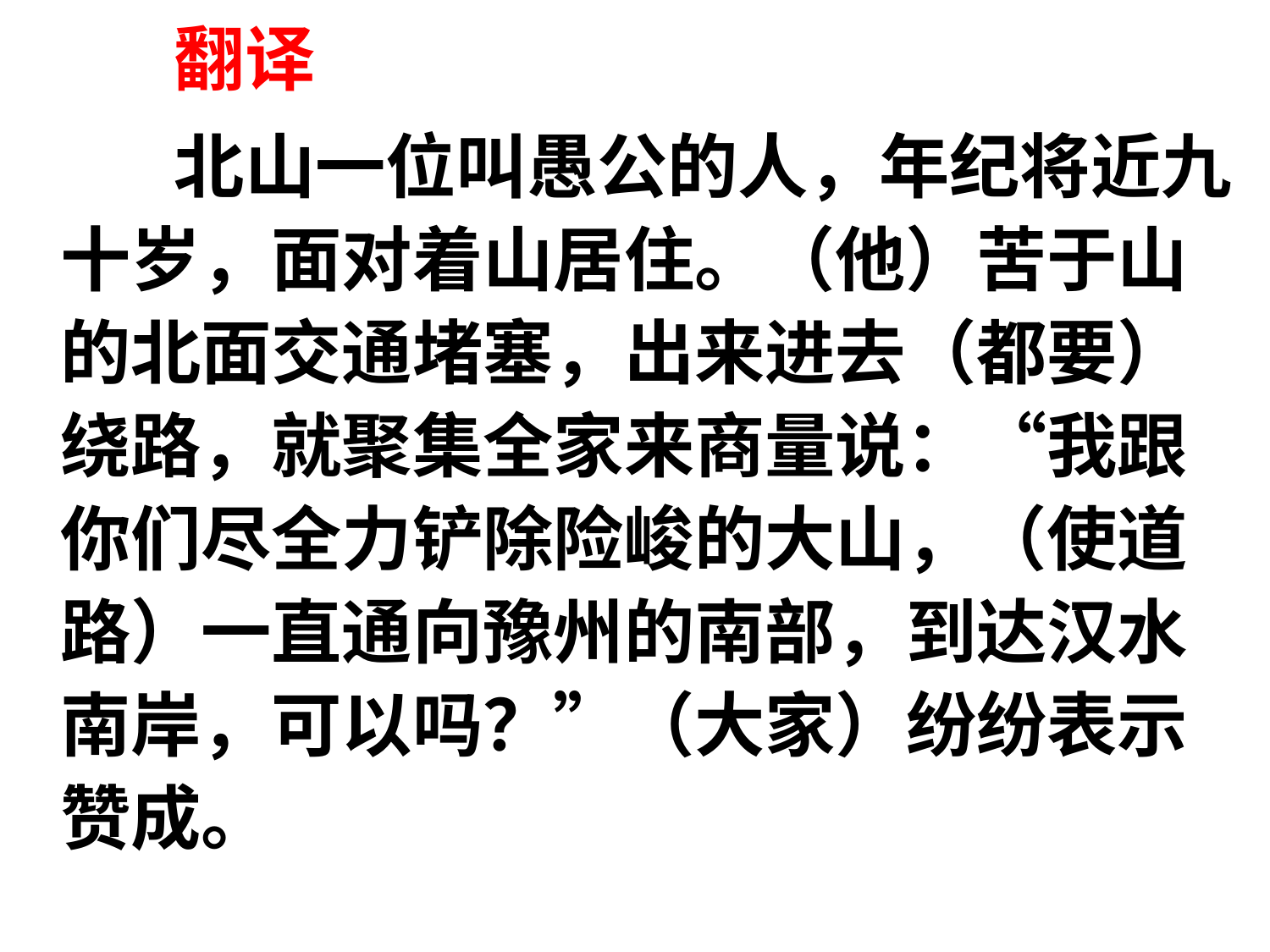

翻译
         北山一位叫愚公的人，年纪将近九十岁，面对着山居住。（他）苦于山的北面交通堵塞，出来进去（都要）绕路，就聚集全家来商量说：“我跟你们尽全力铲除险峻的大山，（使道路）一直通向豫州的南部，到达汉水南岸，可以吗？”（大家）纷纷表示赞成。
#